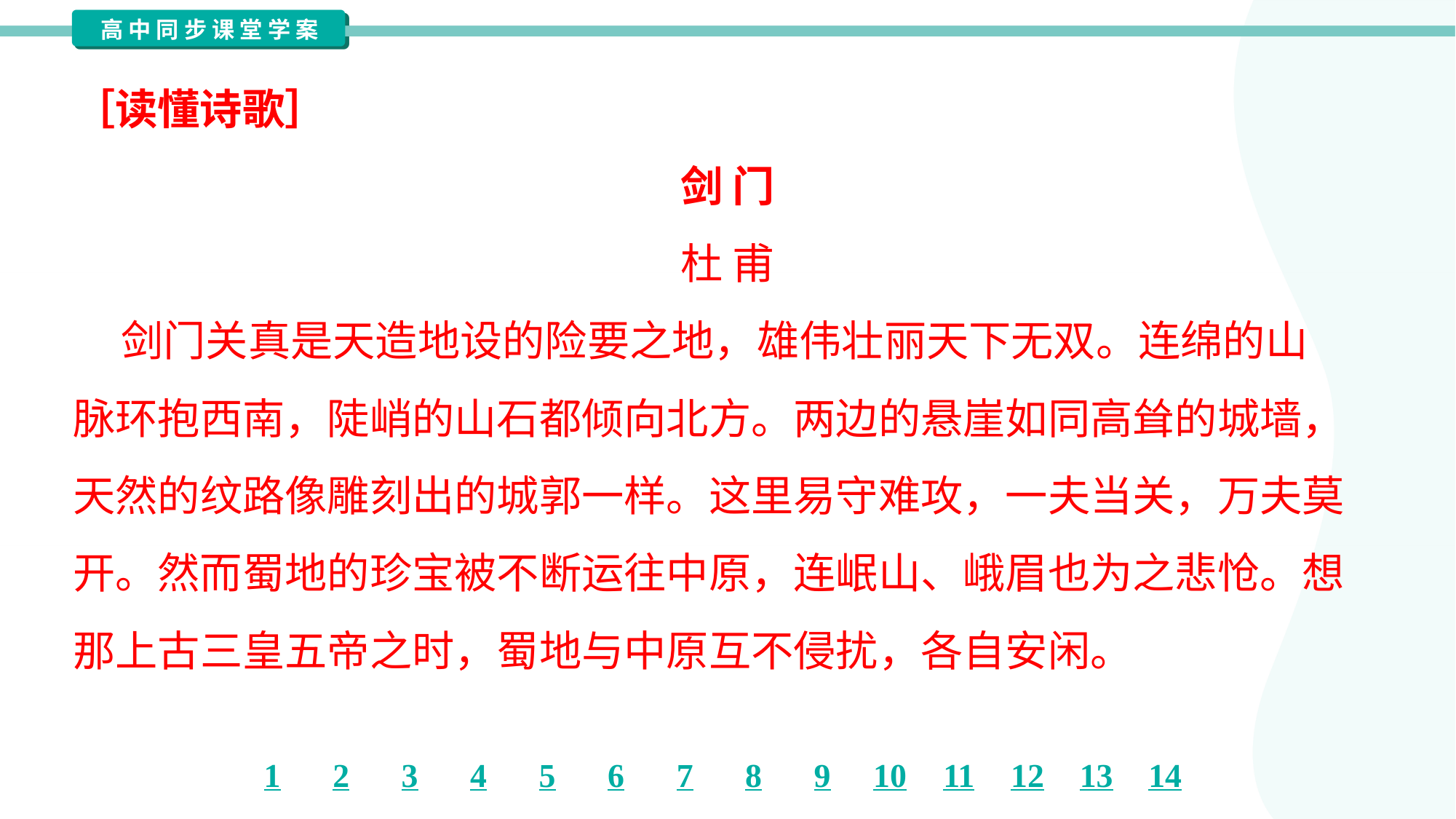

［读懂诗歌］
剑 门
杜 甫
    剑门关真是天造地设的险要之地，雄伟壮丽天下无双。连绵的山
脉环抱西南，陡峭的山石都倾向北方。两边的悬崖如同高耸的城墙，
天然的纹路像雕刻出的城郭一样。这里易守难攻，一夫当关，万夫莫
开。然而蜀地的珍宝被不断运往中原，连岷山、峨眉也为之悲怆。想
那上古三皇五帝之时，蜀地与中原互不侵扰，各自安闲。